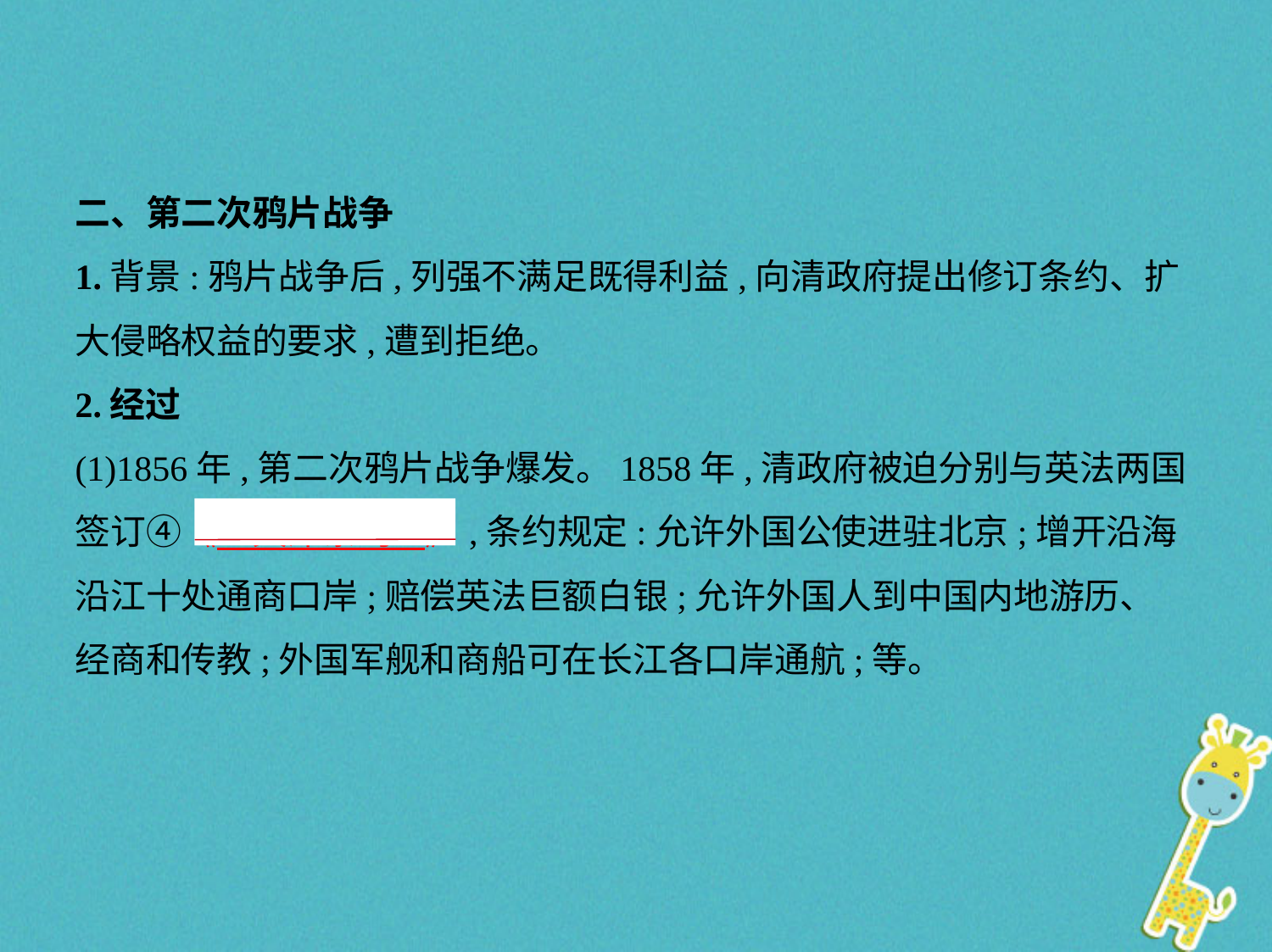

二、第二次鸦片战争
1.背景:鸦片战争后,列强不满足既得利益,向清政府提出修订条约、扩
大侵略权益的要求,遭到拒绝。
2.经过
(1)1856年,第二次鸦片战争爆发。1858年,清政府被迫分别与英法两国
签订④《　天津条约    》,条约规定:允许外国公使进驻北京;增开沿海
沿江十处通商口岸;赔偿英法巨额白银;允许外国人到中国内地游历、
经商和传教;外国军舰和商船可在长江各口岸通航;等。